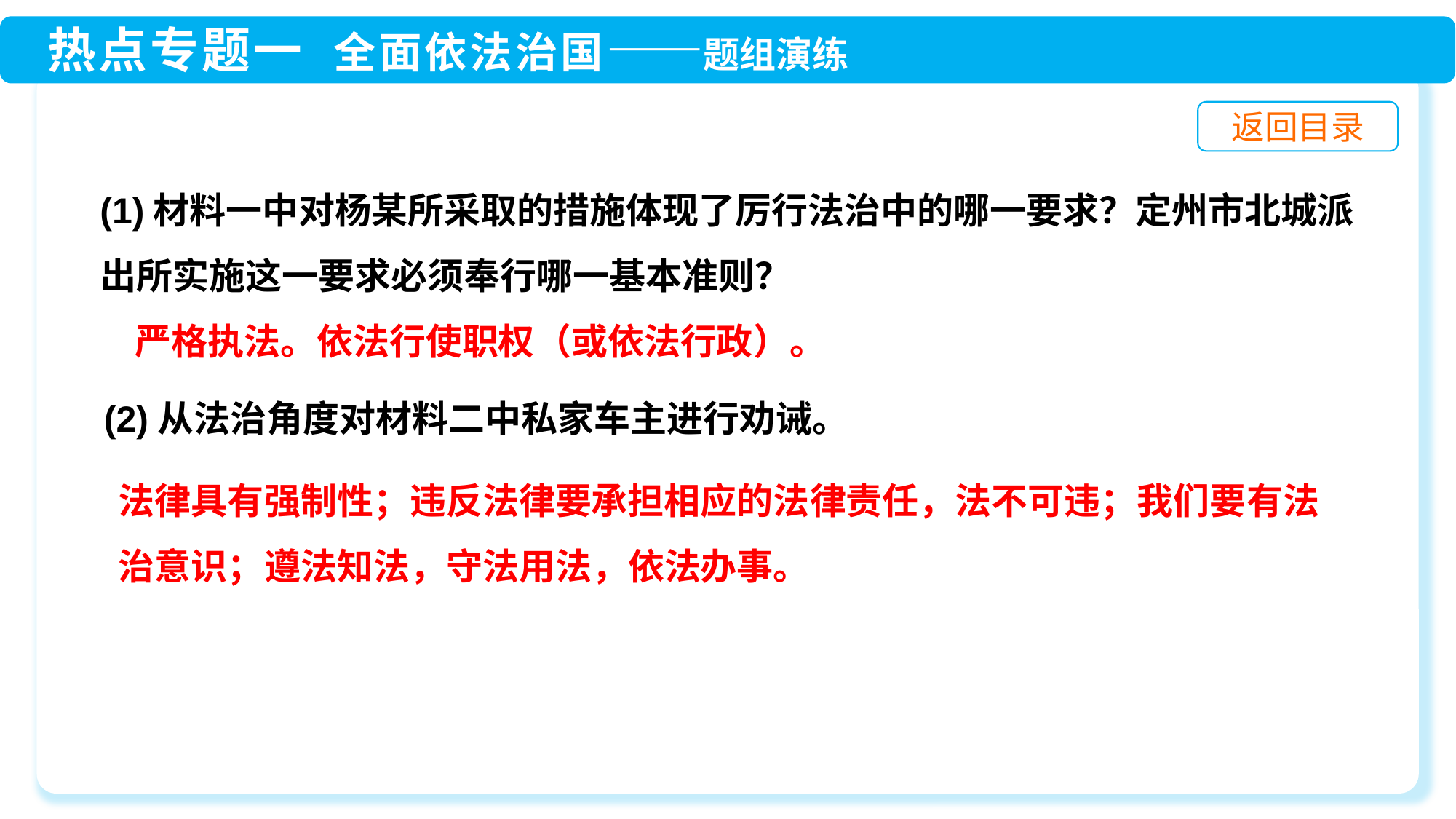

(1)材料一中对杨某所采取的措施体现了厉行法治中的哪一要求？定州市北城派出所实施这一要求必须奉行哪一基本准则？
严格执法。依法行使职权（或依法行政）。
(2)从法治角度对材料二中私家车主进行劝诫。
法律具有强制性；违反法律要承担相应的法律责任，法不可违；我们要有法治意识；遵法知法，守法用法，依法办事。